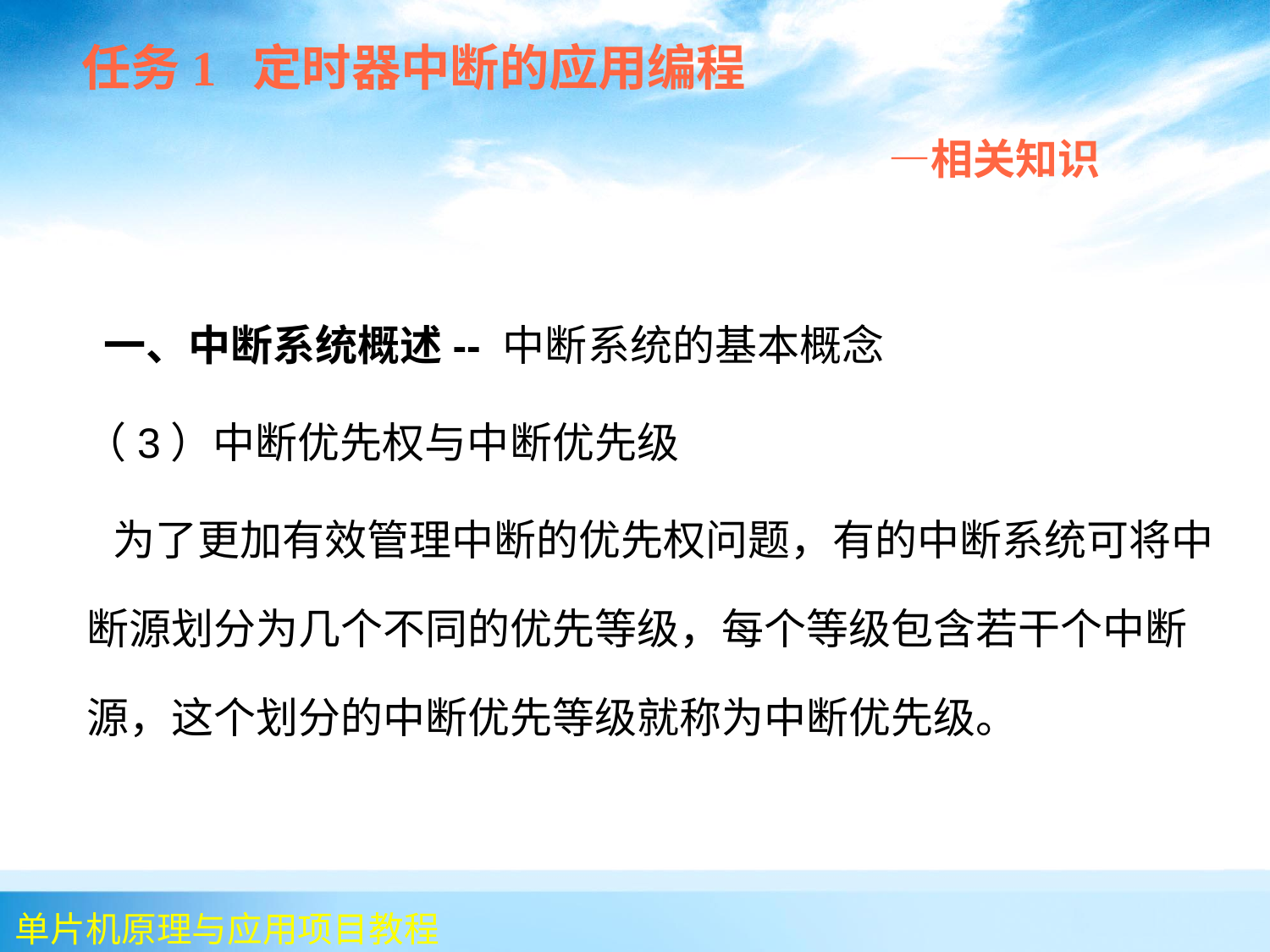

任务1  定时器中断的应用编程
                                                                            —相关知识
     一、中断系统概述-- 中断系统的基本概念
   （3）中断优先权与中断优先级
      为了更加有效管理中断的优先权问题，有的中断系统可将中断源划分为几个不同的优先等级，每个等级包含若干个中断源，这个划分的中断优先等级就称为中断优先级。